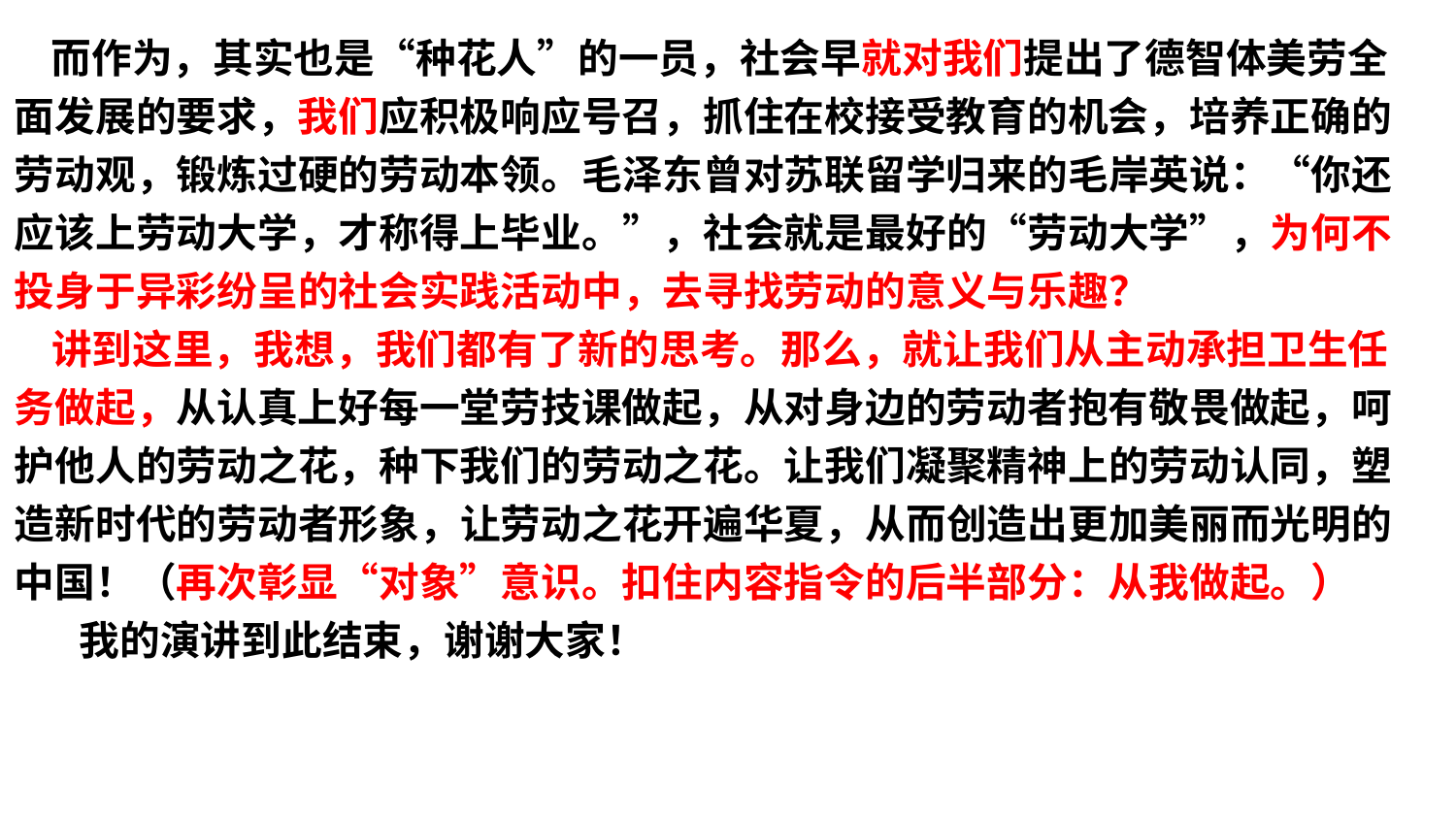

而作为，其实也是“种花人”的一员，社会早就对我们提出了德智体美劳全面发展的要求，我们应积极响应号召，抓住在校接受教育的机会，培养正确的劳动观，锻炼过硬的劳动本领。毛泽东曾对苏联留学归来的毛岸英说：“你还应该上劳动大学，才称得上毕业。”，社会就是最好的“劳动大学”，为何不投身于异彩纷呈的社会实践活动中，去寻找劳动的意义与乐趣？
   讲到这里，我想，我们都有了新的思考。那么，就让我们从主动承担卫生任务做起，从认真上好每一堂劳技课做起，从对身边的劳动者抱有敬畏做起，呵护他人的劳动之花，种下我们的劳动之花。让我们凝聚精神上的劳动认同，塑造新时代的劳动者形象，让劳动之花开遍华夏，从而创造出更加美丽而光明的中国！（再次彰显“对象”意识。扣住内容指令的后半部分：从我做起。）
      我的演讲到此结束，谢谢大家！